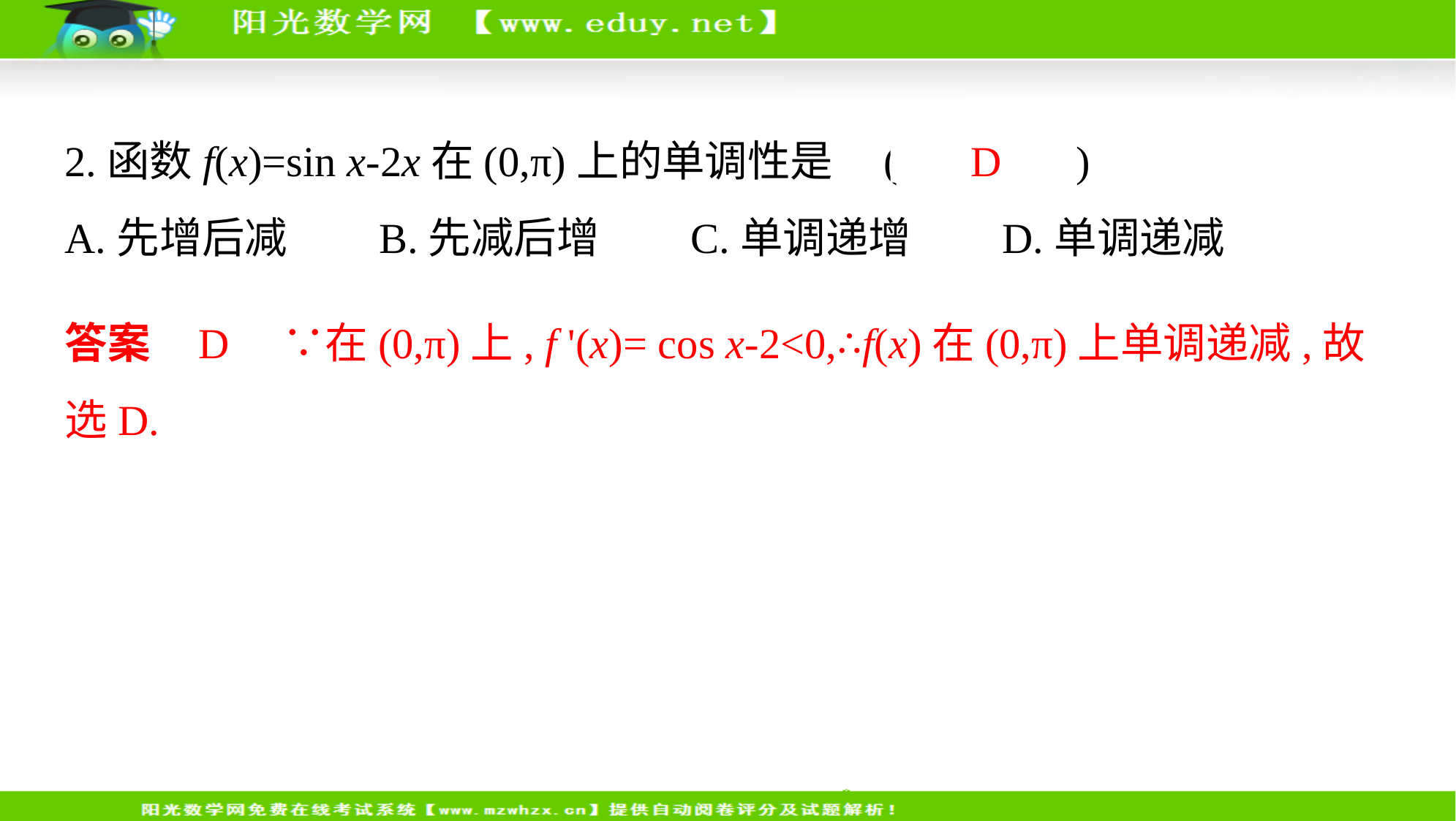

2.函数f(x)=sin x-2x在(0,π)上的单调性是 (　 D 　)
A.先增后减　    B.先减后增　    C.单调递增　    D.单调递减

答案    D　∵在(0,π)上, f '(x)= cos x-2<0,∴f(x)在(0,π)上单调递减,故
选D.